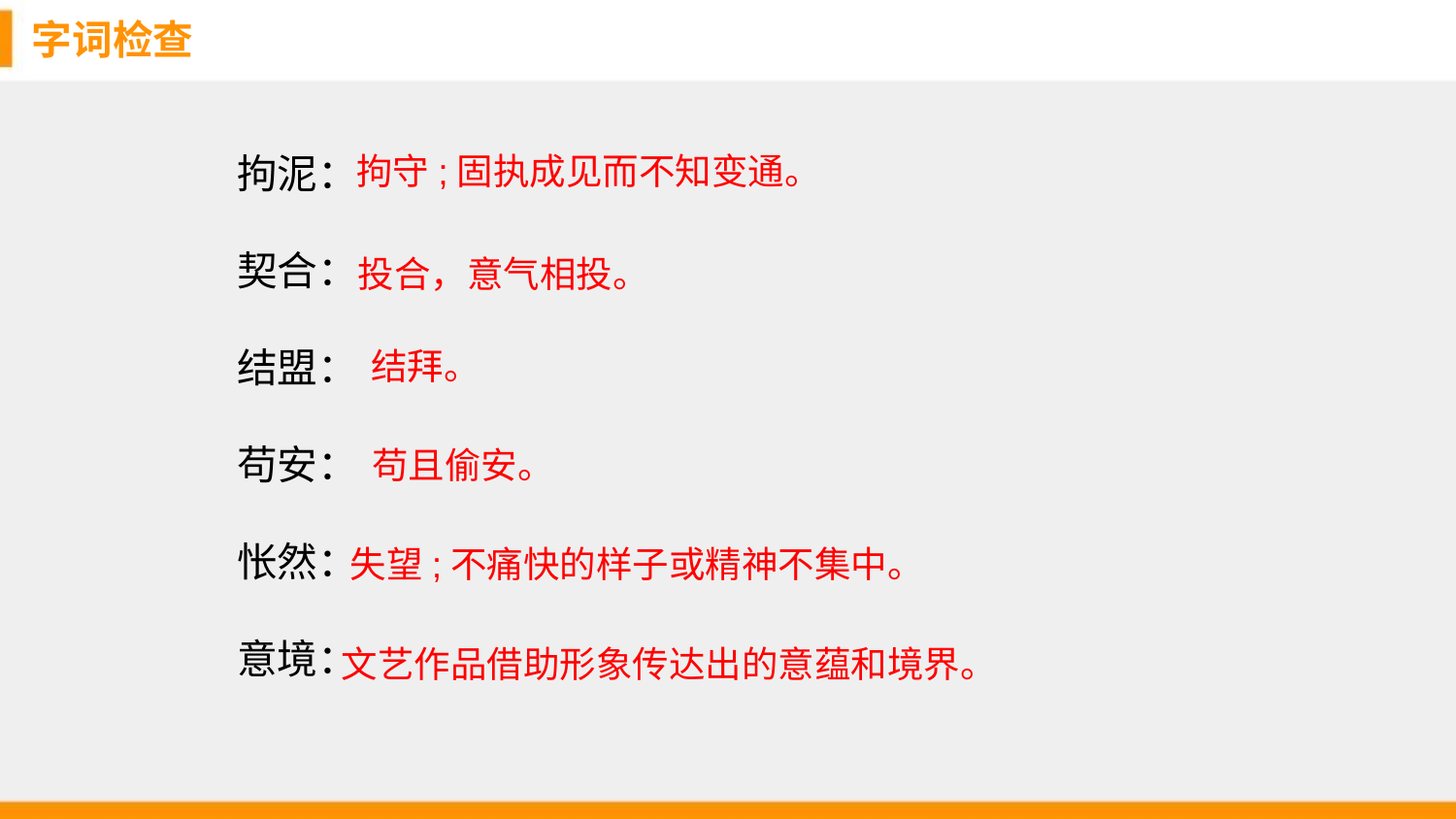

字词检查
拘泥：

契合：

结盟：

苟安：

怅然：

意境：

拘守;固执成见而不知变通。
投合，意气相投。
结拜。
苟且偷安。
失望;不痛快的样子或精神不集中。
文艺作品借助形象传达出的意蕴和境界。